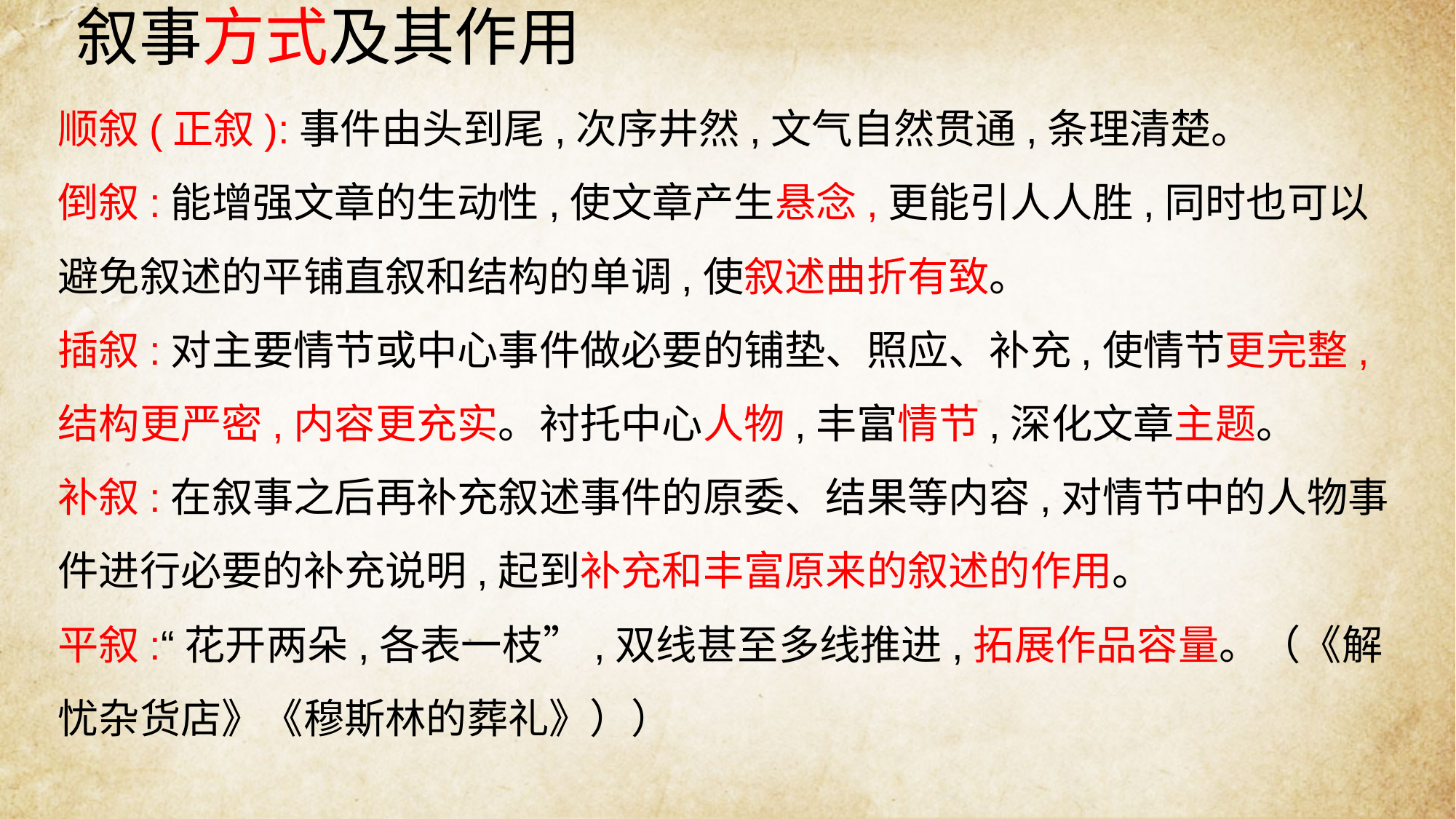

叙事方式及其作用
顺叙(正叙):事件由头到尾,次序井然,文气自然贯通,条理清楚。
倒叙:能增强文章的生动性,使文章产生悬念,更能引人人胜,同时也可以避免叙述的平铺直叙和结构的单调,使叙述曲折有致。
插叙:对主要情节或中心事件做必要的铺垫、照应、补充,使情节更完整,结构更严密,内容更充实。衬托中心人物,丰富情节,深化文章主题。
补叙:在叙事之后再补充叙述事件的原委、结果等内容,对情节中的人物事件进行必要的补充说明,起到补充和丰富原来的叙述的作用。
平叙:“花开两朵,各表一枝”,双线甚至多线推进,拓展作品容量。（《解忧杂货店》《穆斯林的葬礼》））